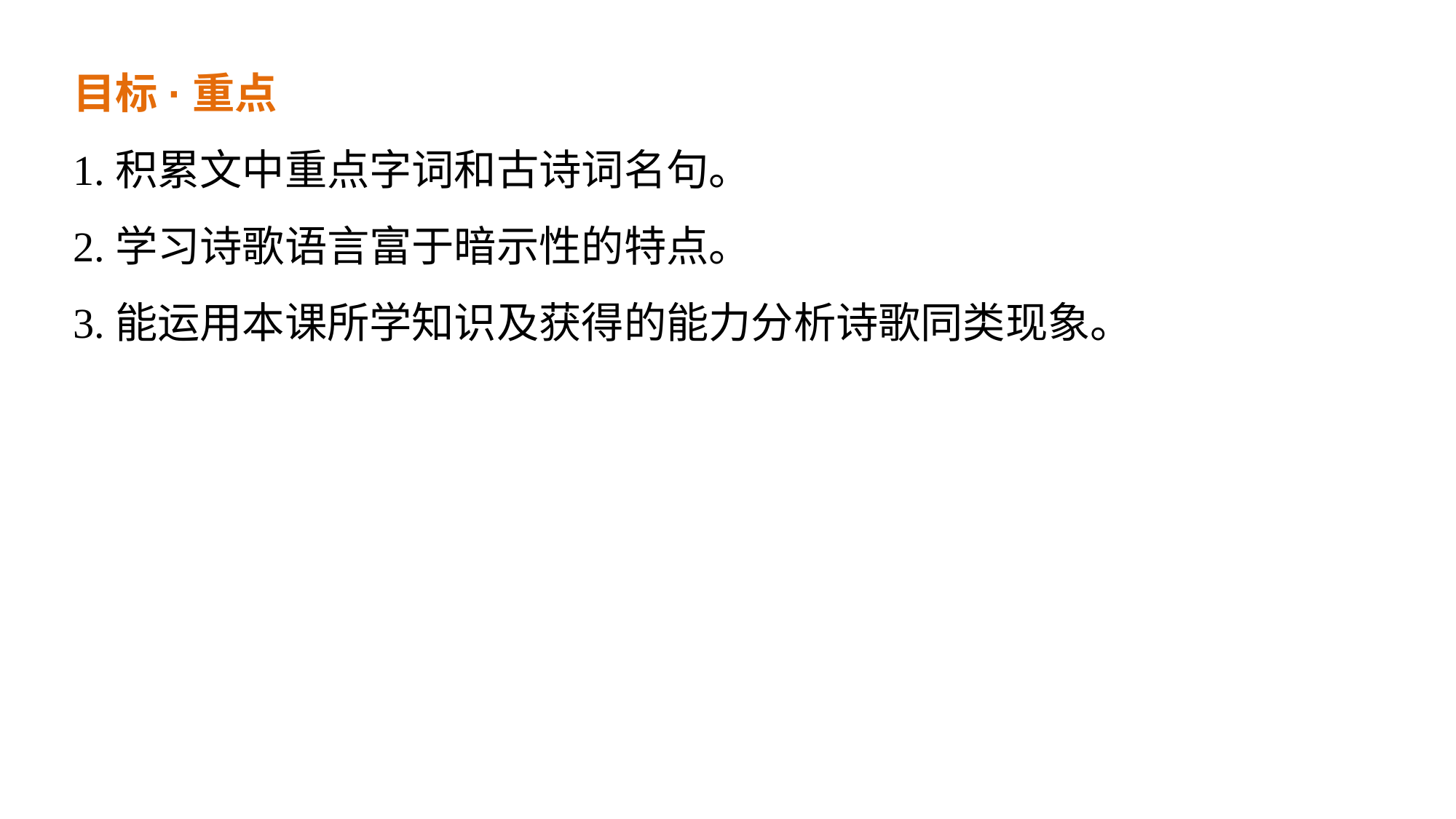

目标·重点
1.积累文中重点字词和古诗词名句。
2.学习诗歌语言富于暗示性的特点。
3.能运用本课所学知识及获得的能力分析诗歌同类现象。